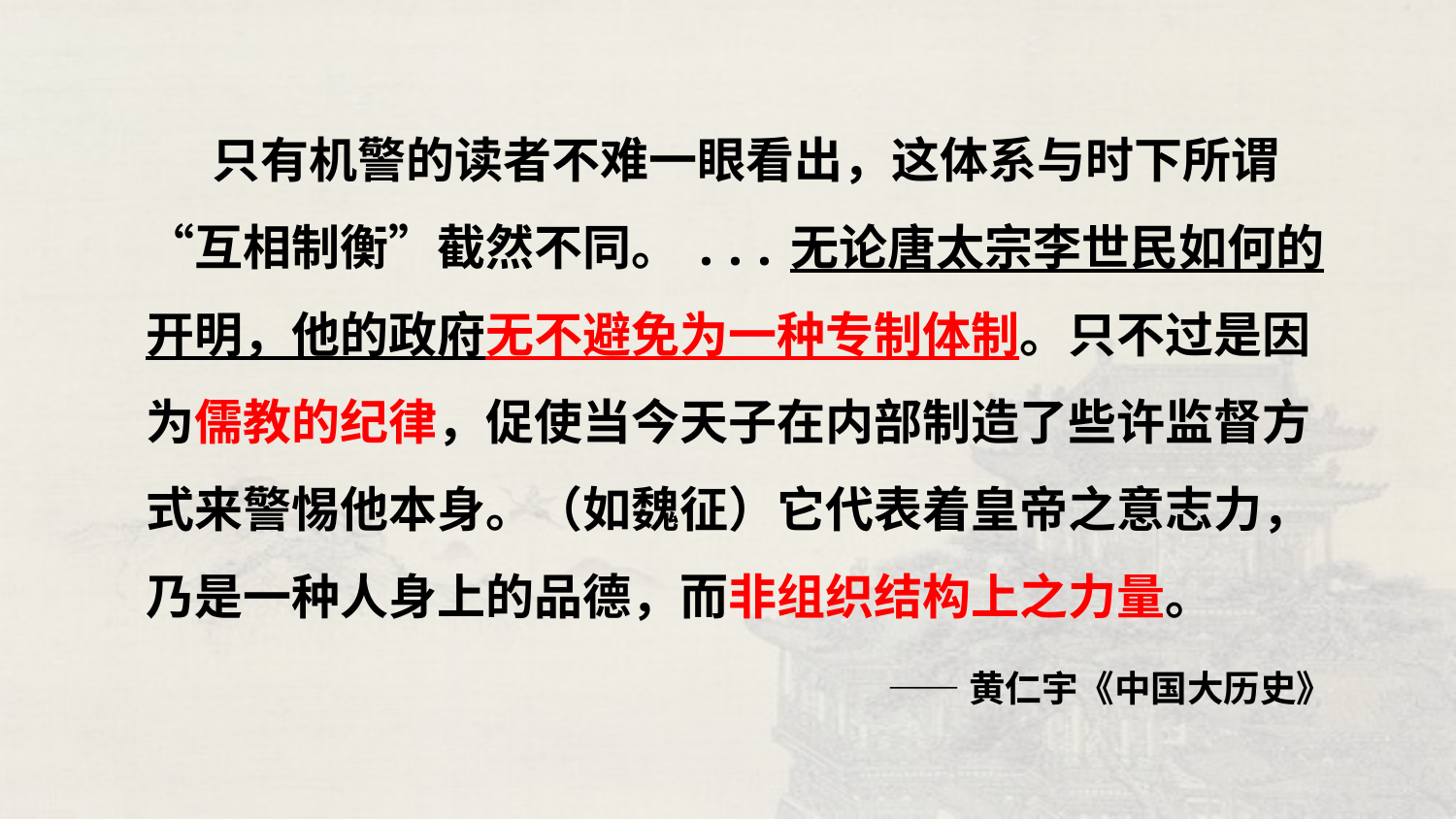

只有机警的读者不难一眼看出，这体系与时下所谓“互相制衡”截然不同。...无论唐太宗李世民如何的开明，他的政府无不避免为一种专制体制。只不过是因为儒教的纪律，促使当今天子在内部制造了些许监督方式来警惕他本身。（如魏征）它代表着皇帝之意志力，乃是一种人身上的品德，而非组织结构上之力量。
                ——黄仁宇《中国大历史》